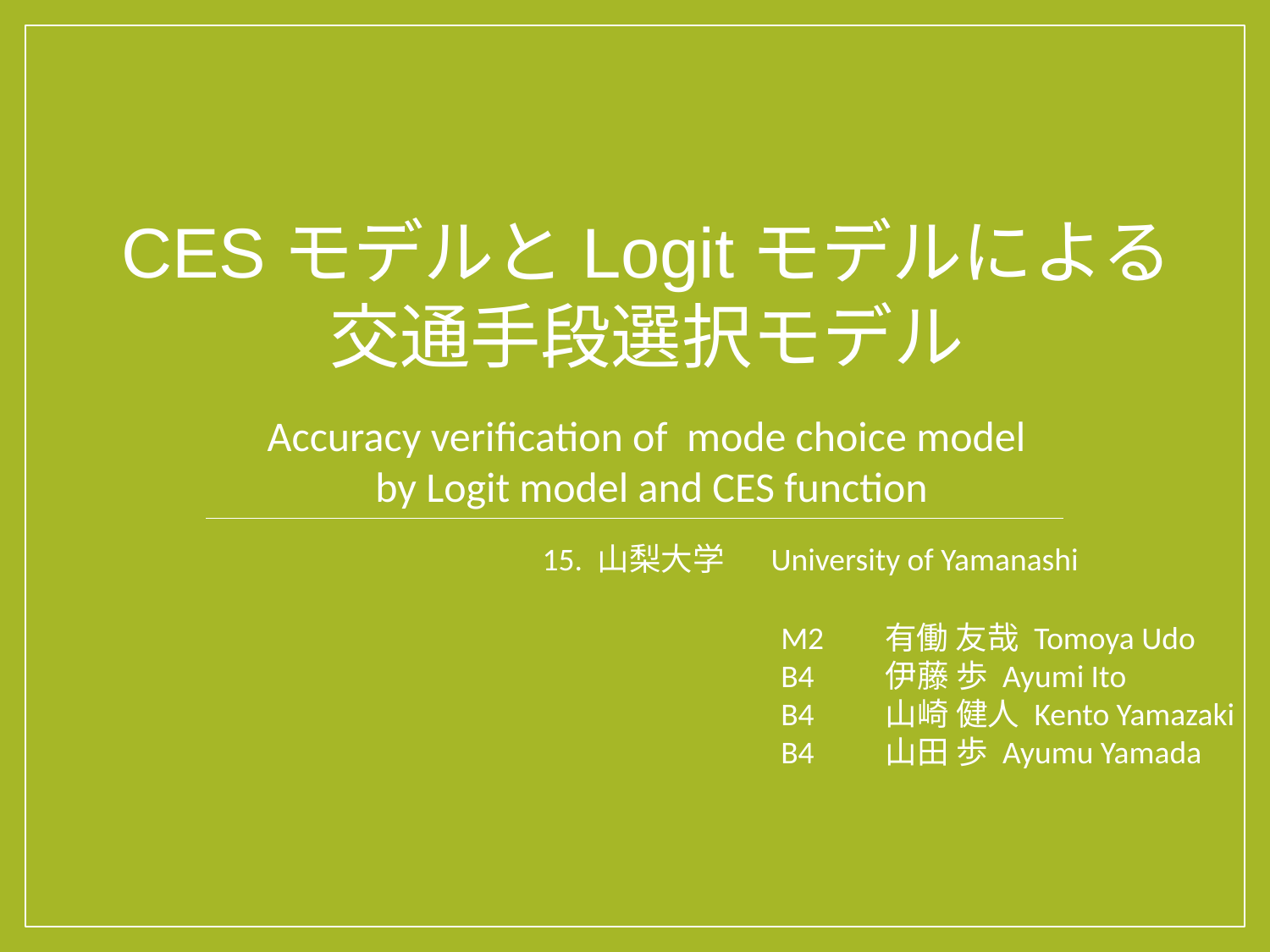

CESモデルとLogitモデルによる
交通手段選択モデル
Accuracy verification of  mode choice model
 by Logit model and CES function
  15. 山梨大学　 University of Yamanashi
M2　   有働 友哉 Tomoya Udo
B4　　伊藤 歩 Ayumi Ito
B4　　山崎 健人 Kento Yamazaki
B4　　山田 歩 Ayumu Yamada